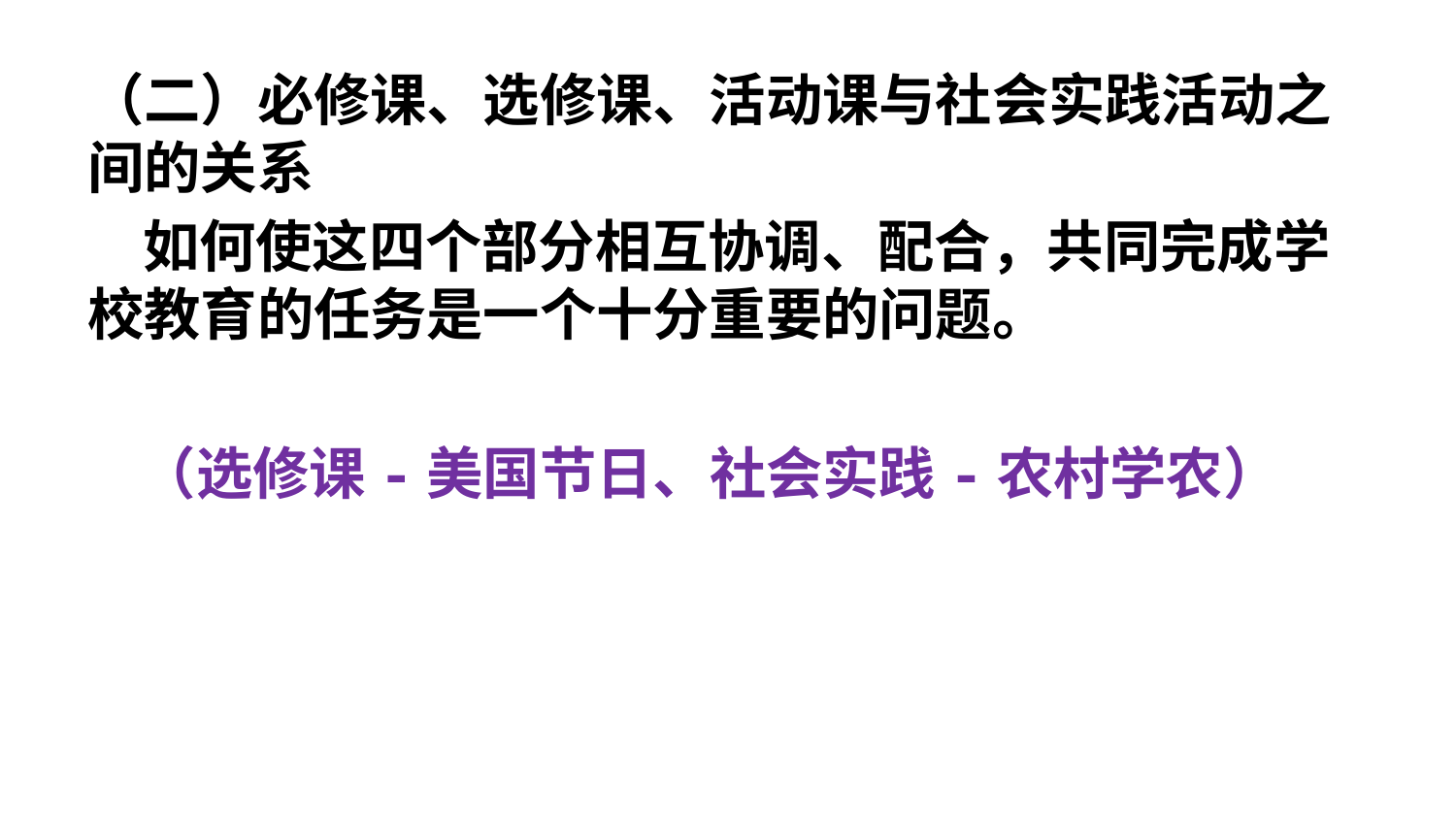

（二）必修课、选修课、活动课与社会实践活动之间的关系
    如何使这四个部分相互协调、配合，共同完成学校教育的任务是一个十分重要的问题。

   （选修课-美国节日、社会实践-农村学农）